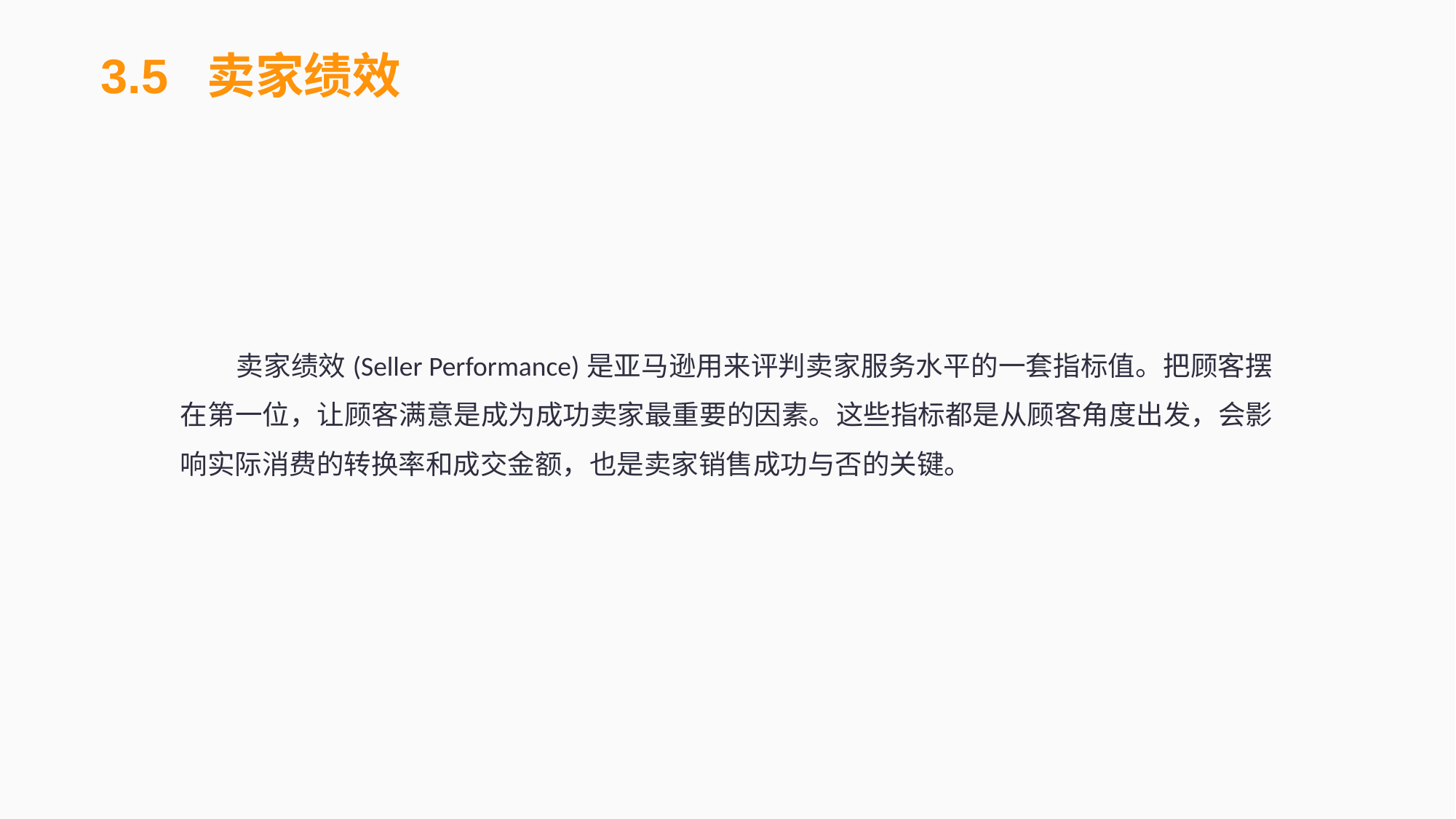

3.5  卖家绩效
卖家绩效(Seller Performance)是亚马逊用来评判卖家服务水平的一套指标值。把顾客摆在第一位，让顾客满意是成为成功卖家最重要的因素。这些指标都是从顾客角度出发，会影响实际消费的转换率和成交金额，也是卖家销售成功与否的关键。